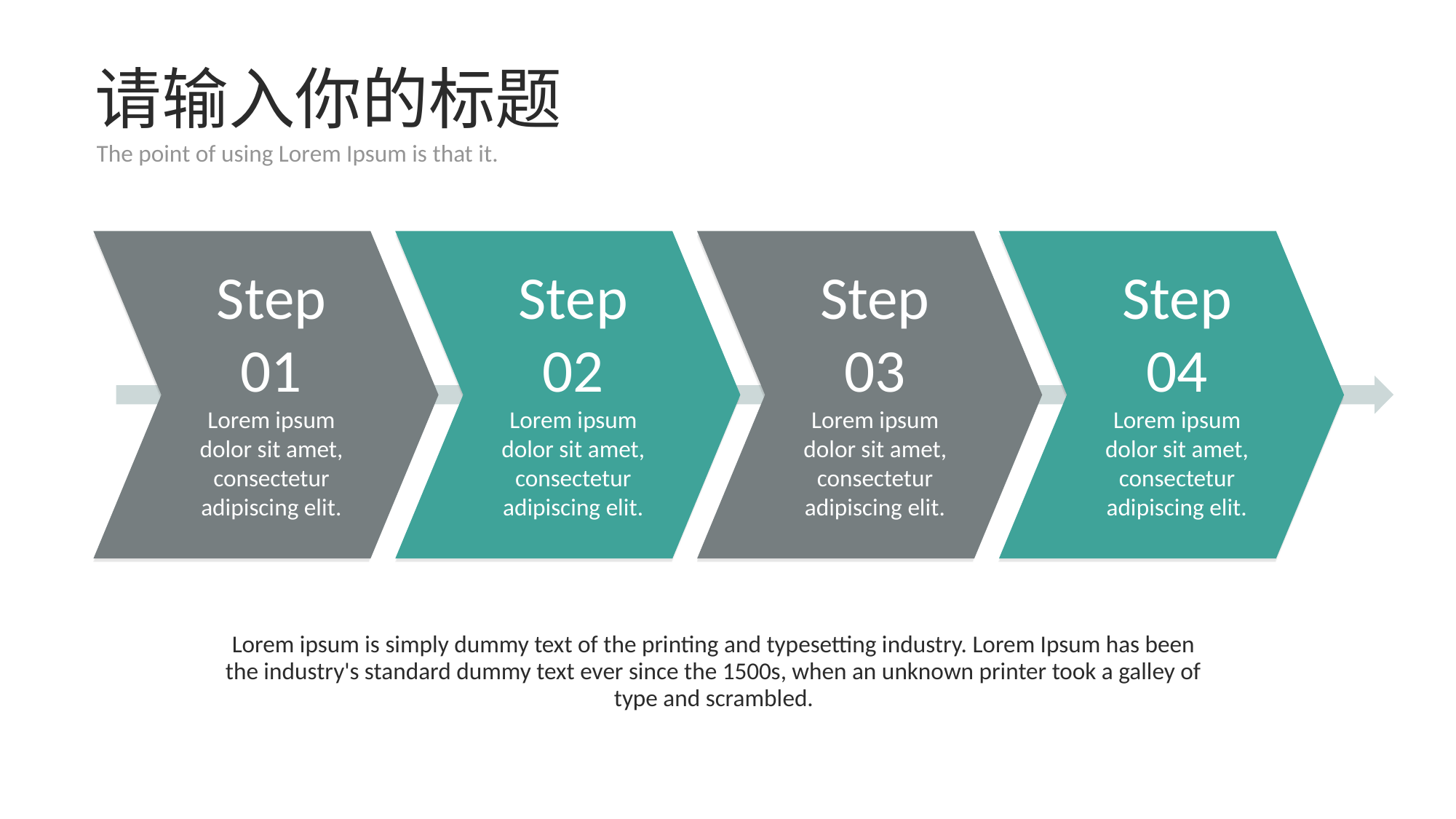

# 请输入你的标题
The point of using Lorem Ipsum is that it.
Step 01
Lorem ipsum dolor sit amet, consectetur adipiscing elit.
Step 02
Lorem ipsum dolor sit amet, consectetur adipiscing elit.
Step 03
Lorem ipsum dolor sit amet, consectetur adipiscing elit.
Step 04
Lorem ipsum dolor sit amet, consectetur adipiscing elit.

Lorem ipsum is simply dummy text of the printing and typesetting industry. Lorem Ipsum has been the industry's standard dummy text ever since the 1500s, when an unknown printer took a galley of type and scrambled.